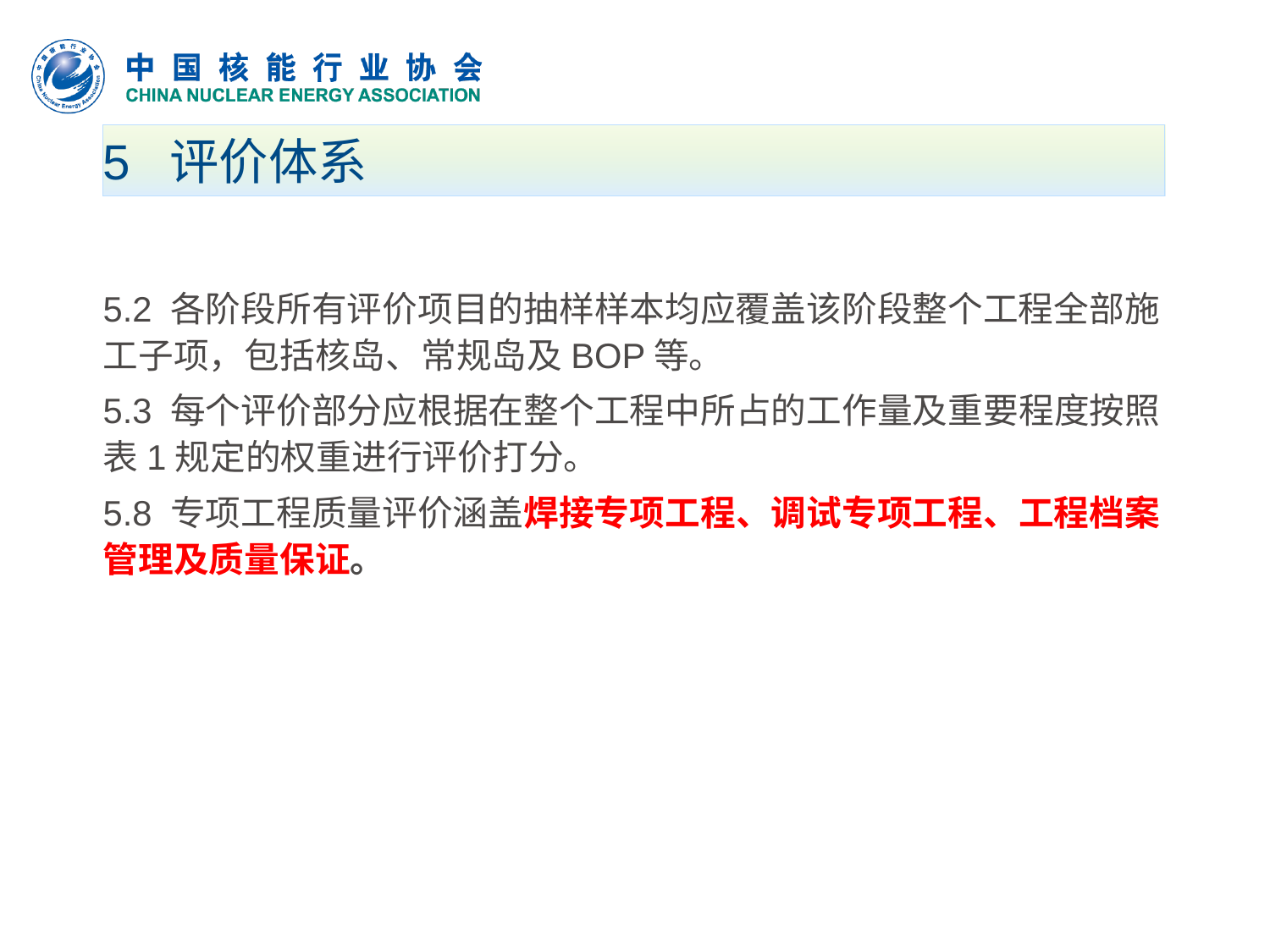

# 5  评价体系
5.2 各阶段所有评价项目的抽样样本均应覆盖该阶段整个工程全部施工子项，包括核岛、常规岛及BOP等。
5.3 每个评价部分应根据在整个工程中所占的工作量及重要程度按照表1规定的权重进行评价打分。
5.8 专项工程质量评价涵盖焊接专项工程、调试专项工程、工程档案管理及质量保证。